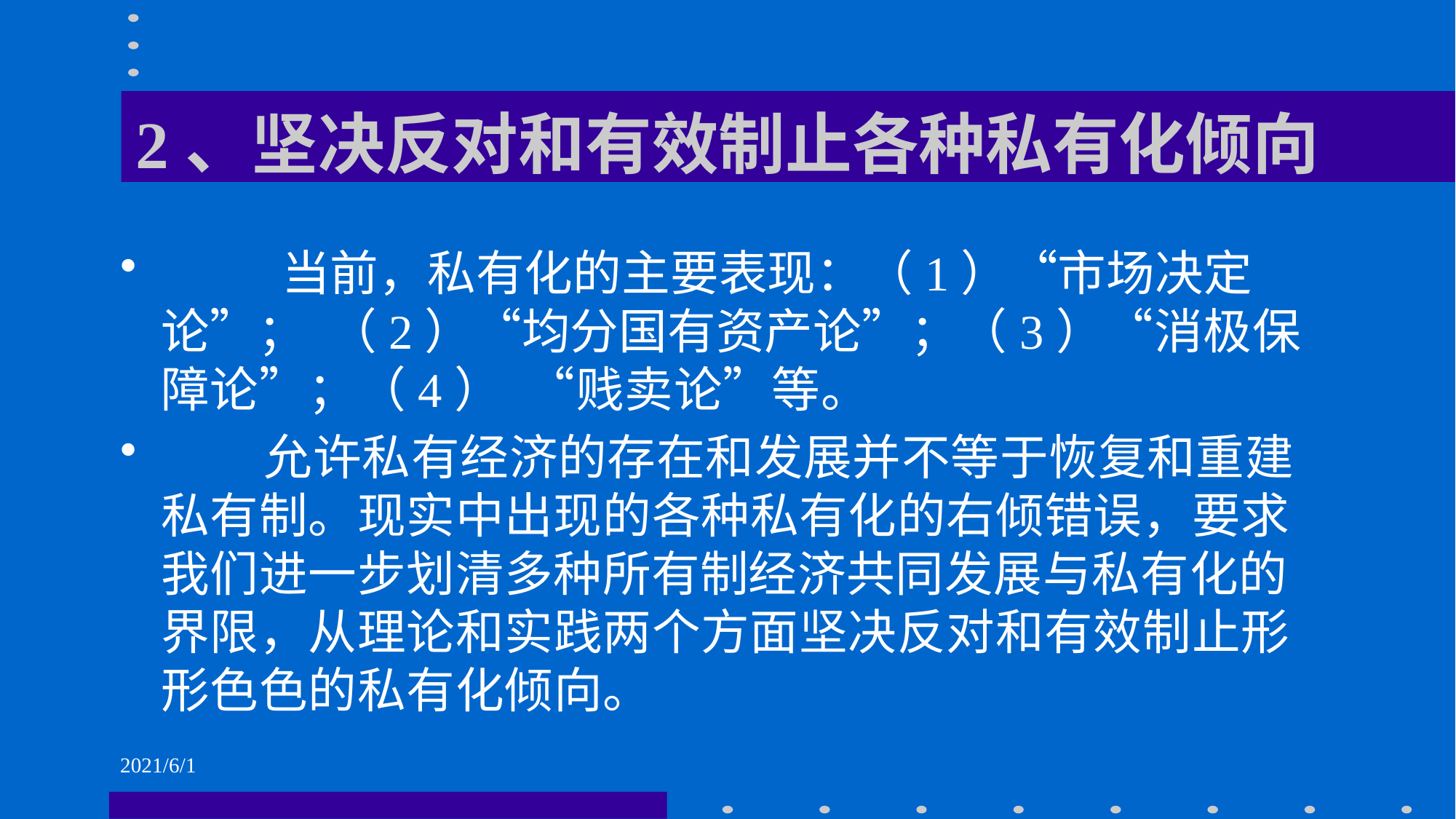

# 2、坚决反对和有效制止各种私有化倾向
          当前，私有化的主要表现：（1）“市场决定论”；  （2）“均分国有资产论”；（3）“消极保障论”；（4）  “贱卖论”等。
        允许私有经济的存在和发展并不等于恢复和重建私有制。现实中出现的各种私有化的右倾错误，要求我们进一步划清多种所有制经济共同发展与私有化的界限，从理论和实践两个方面坚决反对和有效制止形形色色的私有化倾向。
2021/6/1